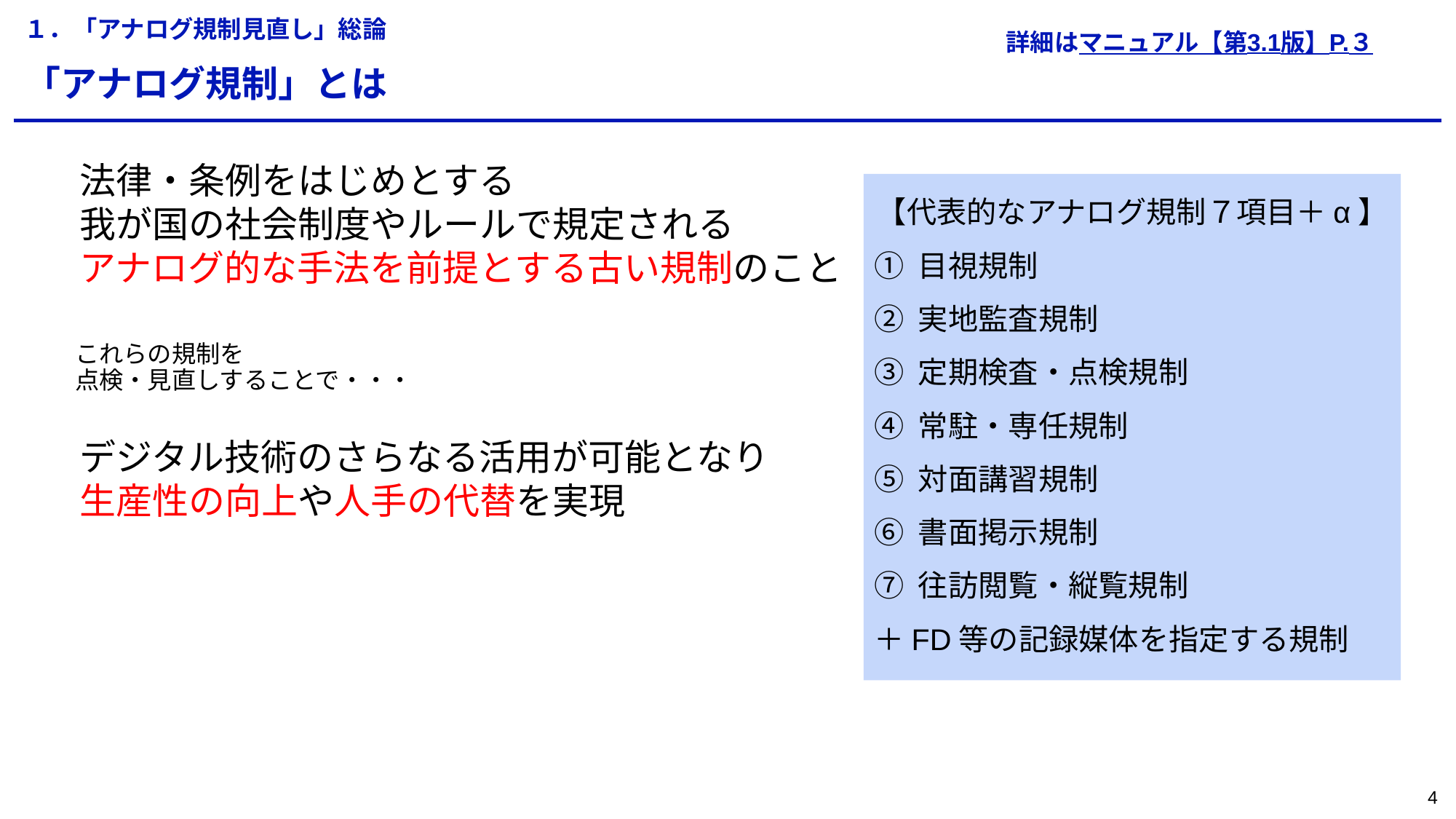

１．「アナログ規制見直し」総論
詳細はマニュアル【第3.1版】P.３
「アナログ規制」とは
法律・条例をはじめとする
我が国の社会制度やルールで規定される
アナログ的な手法を前提とする古い規制のこと
【代表的なアナログ規制７項目＋α】
① 目視規制
② 実地監査規制
③ 定期検査・点検規制
④ 常駐・専任規制
⑤ 対面講習規制
⑥ 書面掲示規制
⑦ 往訪閲覧・縦覧規制
＋FD等の記録媒体を指定する規制
これらの規制を
点検・見直しすることで・・・
デジタル技術のさらなる活用が可能となり生産性の向上や人手の代替を実現
4